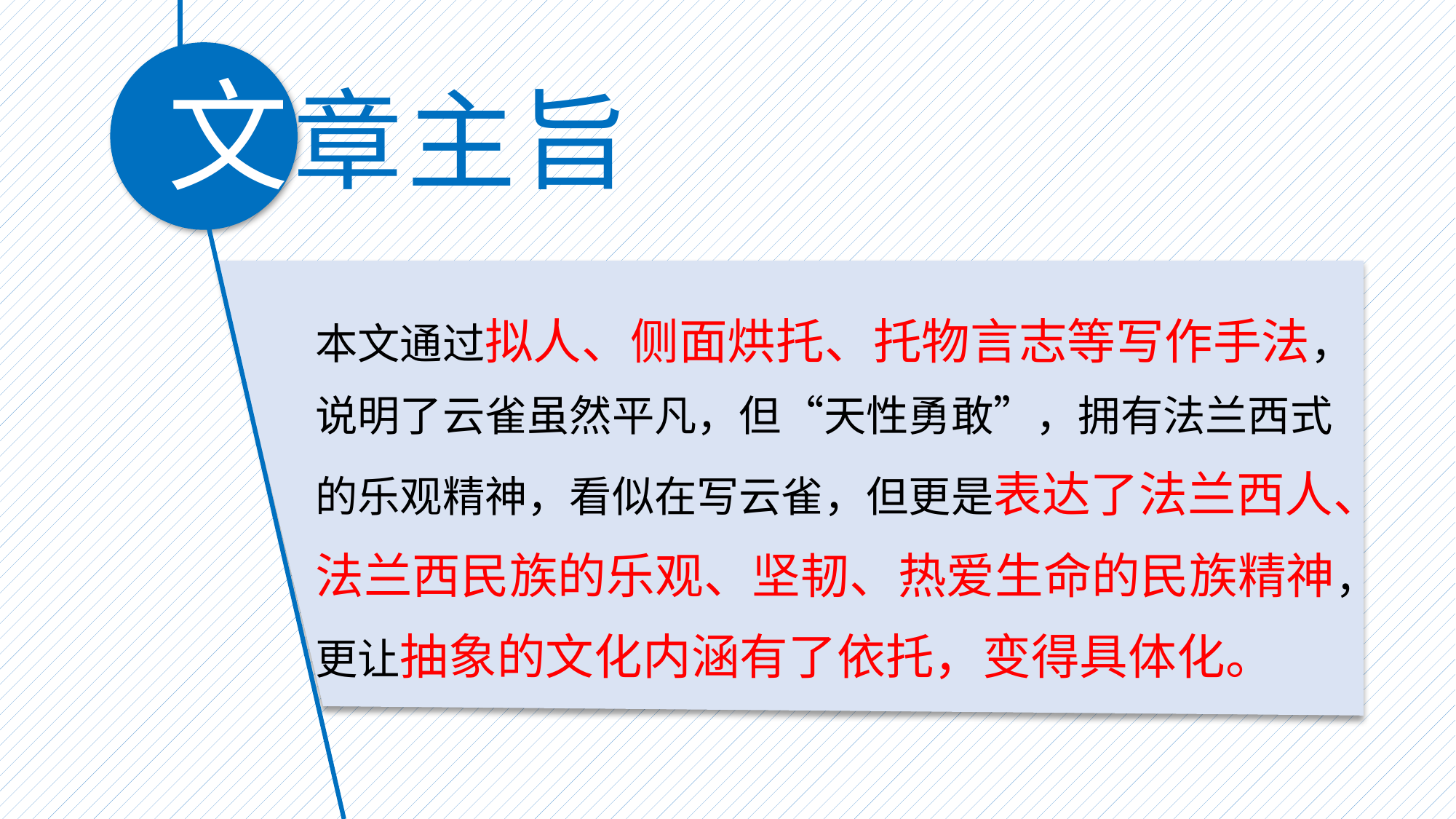

文章主旨

本文通过拟人、侧面烘托、托物言志等写作手法，说明了云雀虽然平凡，但“天性勇敢”，拥有法兰西式的乐观精神，看似在写云雀，但更是表达了法兰西人、法兰西民族的乐观、坚韧、热爱生命的民族精神，更让抽象的文化内涵有了依托，变得具体化。